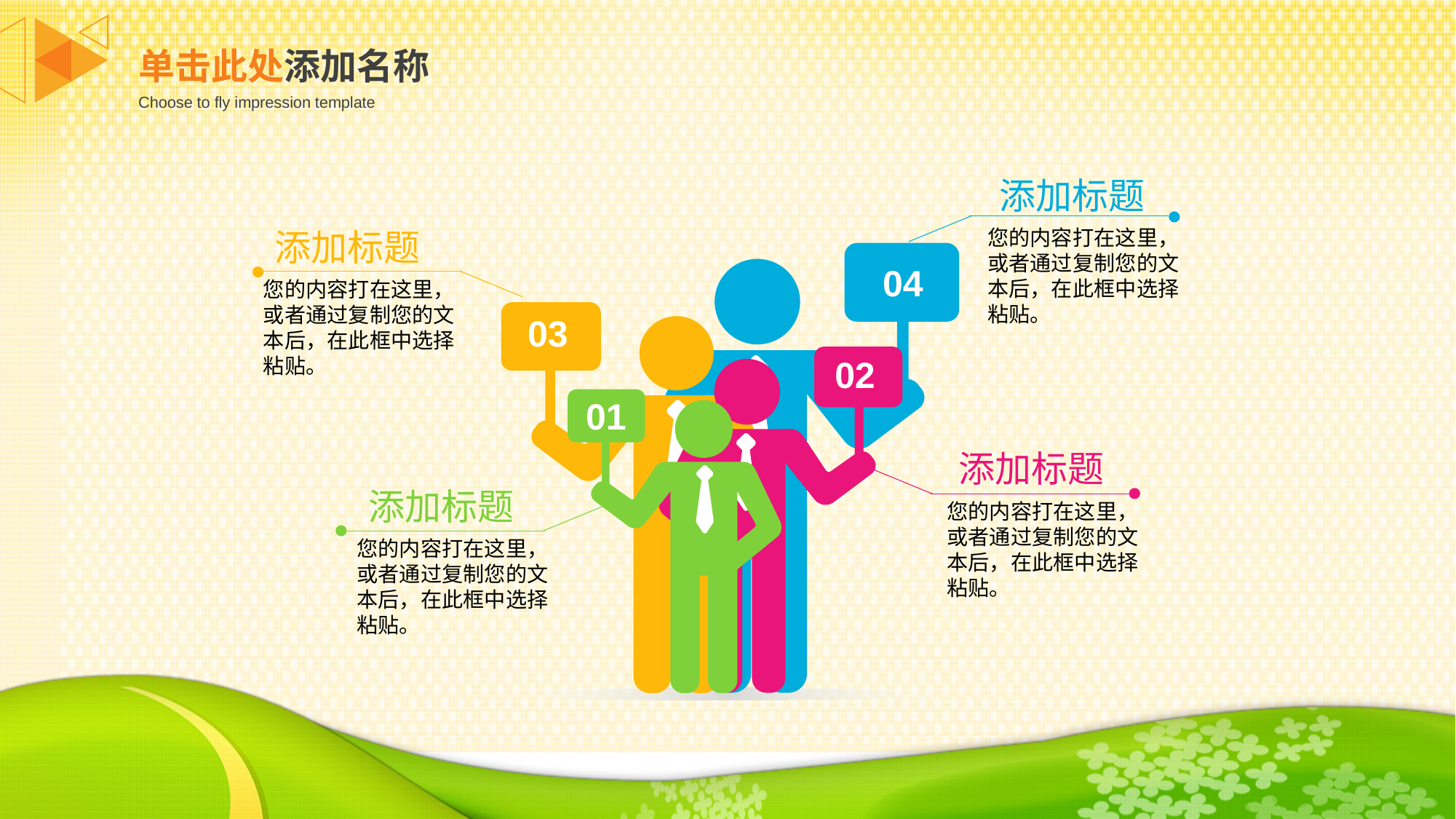

单击此处添加名称
Choose to fly impression template
添加标题

添加标题
您的内容打在这里，或者通过复制您的文本后，在此框中选择粘贴。

04

您的内容打在这里，或者通过复制您的文本后，在此框中选择粘贴。

03

02
01

添加标题
添加标题

您的内容打在这里，或者通过复制您的文本后，在此框中选择粘贴。

您的内容打在这里，或者通过复制您的文本后，在此框中选择粘贴。